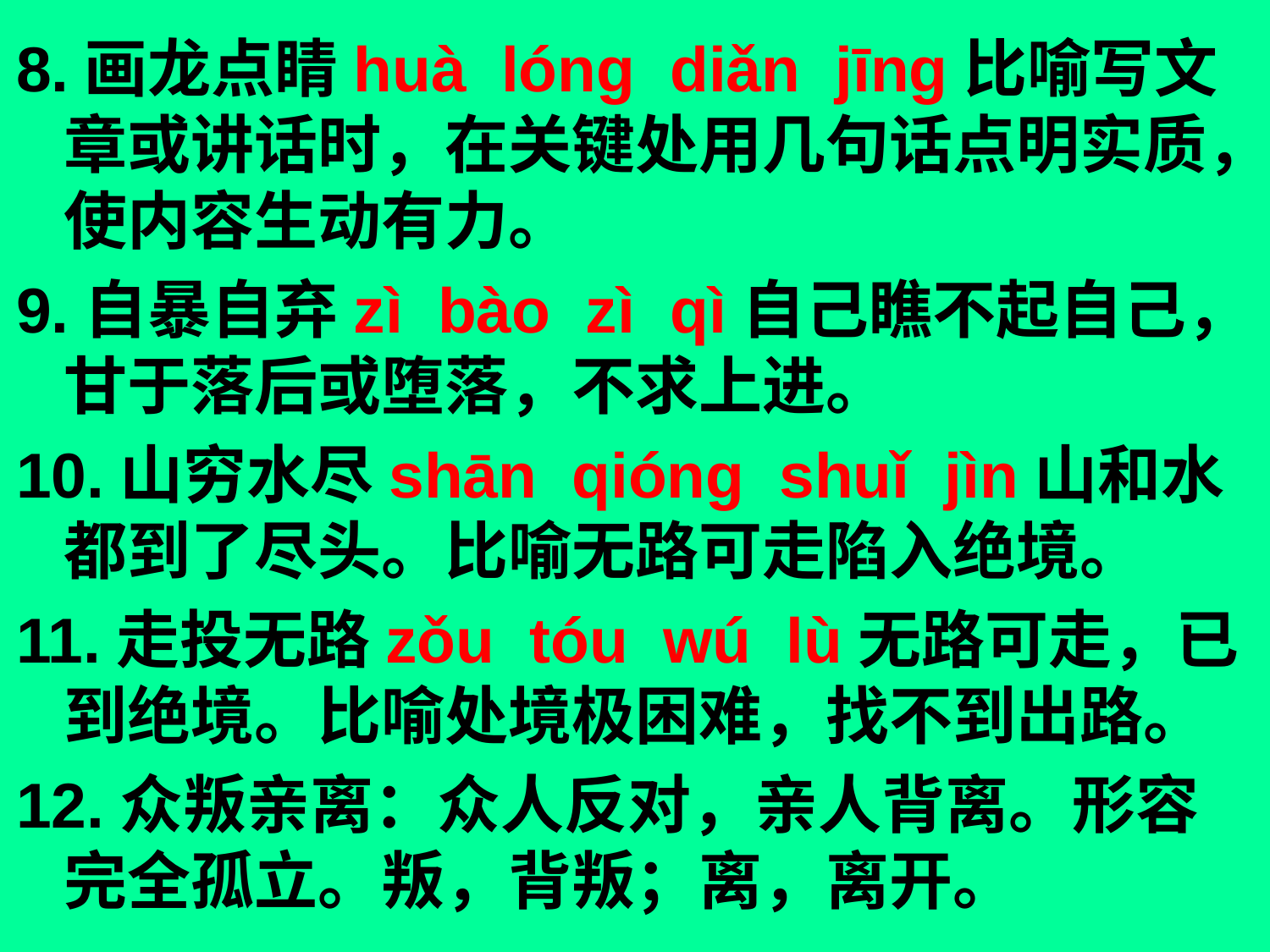

8.画龙点睛huà  lóng  diǎn  jīng比喻写文章或讲话时，在关键处用几句话点明实质，使内容生动有力。
9.自暴自弃zì  bào  zì  qì自己瞧不起自己，甘于落后或堕落，不求上进。
10.山穷水尽shān  qióng  shuǐ  jìn山和水都到了尽头。比喻无路可走陷入绝境。
11.走投无路zǒu  tóu  wú  lù无路可走，已到绝境。比喻处境极困难，找不到出路。
12.众叛亲离：众人反对，亲人背离。形容完全孤立。叛，背叛；离，离开。